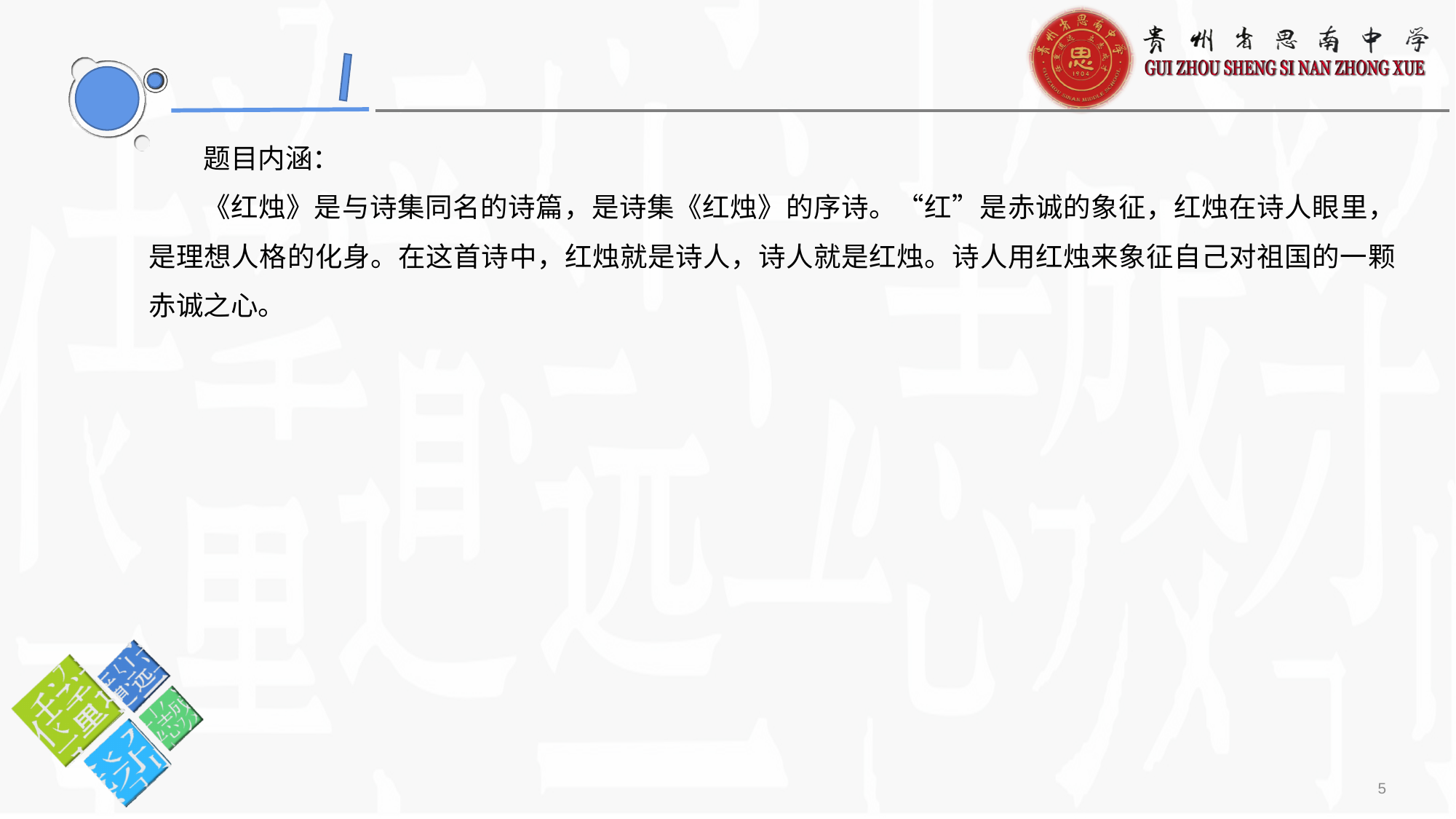

题目内涵：
《红烛》是与诗集同名的诗篇，是诗集《红烛》的序诗。“红”是赤诚的象征，红烛在诗人眼里，是理想人格的化身。在这首诗中，红烛就是诗人，诗人就是红烛。诗人用红烛来象征自己对祖国的一颗赤诚之心。